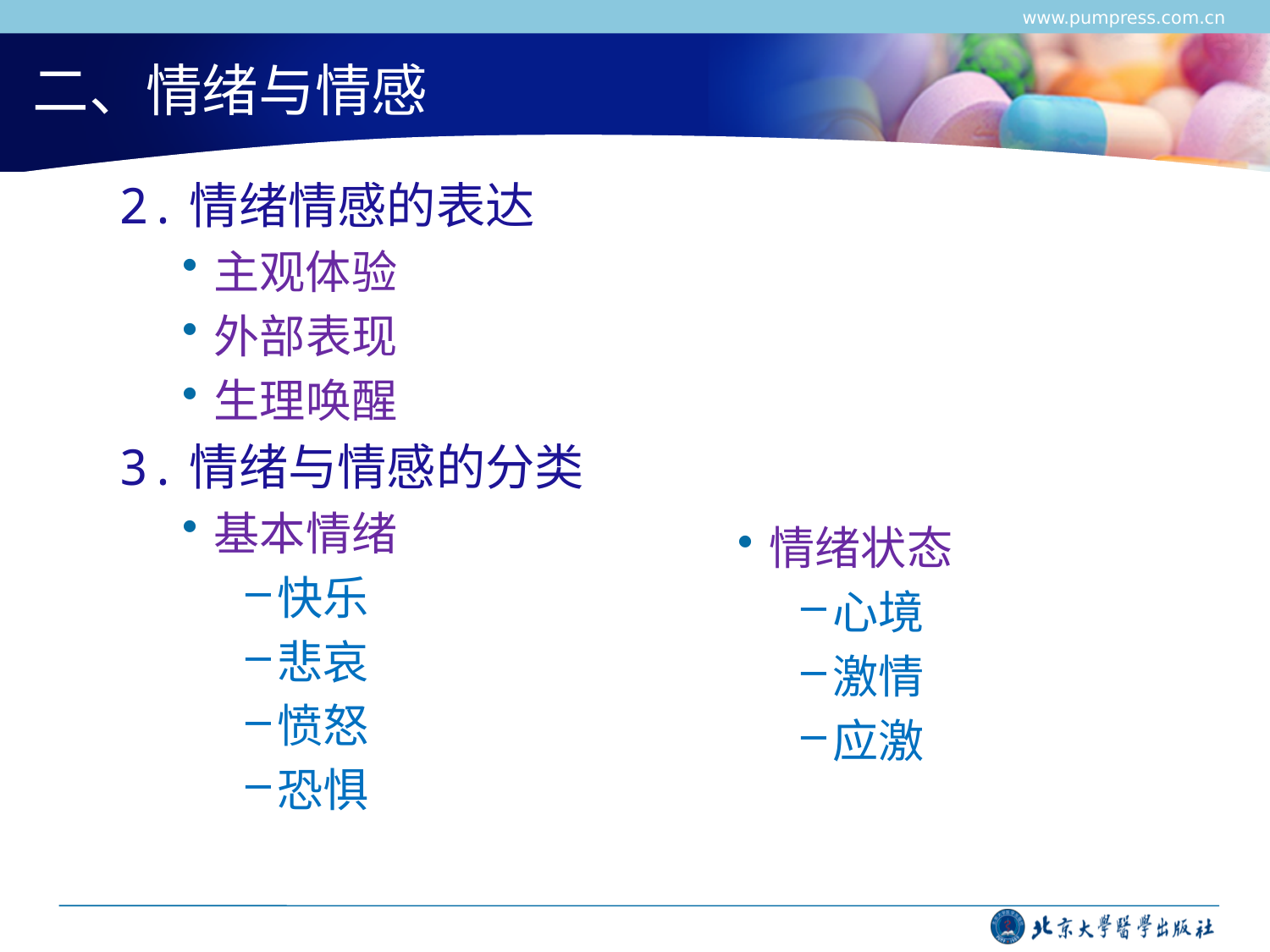

www.pumpress.com.cn
# 二、情绪与情感
2.情绪情感的表达
主观体验
外部表现
生理唤醒
3.情绪与情感的分类
基本情绪
快乐
悲哀
愤怒
恐惧
情绪状态
心境
激情
应激